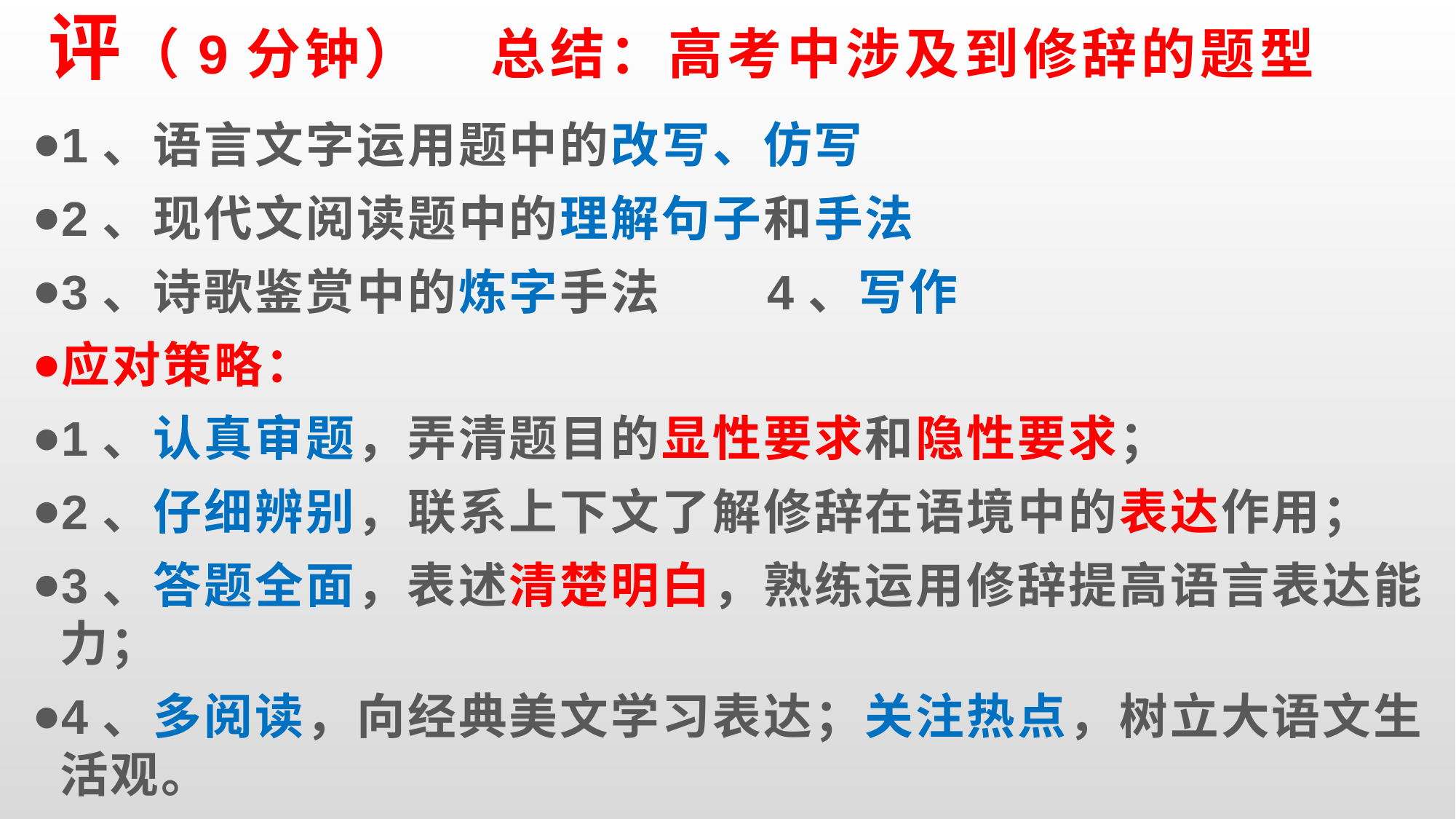

# 评（9分钟）    总结：高考中涉及到修辞的题型
1、语言文字运用题中的改写、仿写
2、现代文阅读题中的理解句子和手法
3、诗歌鉴赏中的炼字手法       4、写作
应对策略：
1、认真审题，弄清题目的显性要求和隐性要求；
2、仔细辨别，联系上下文了解修辞在语境中的表达作用；
3、答题全面，表述清楚明白，熟练运用修辞提高语言表达能力；
4、多阅读，向经典美文学习表达；关注热点，树立大语文生活观。